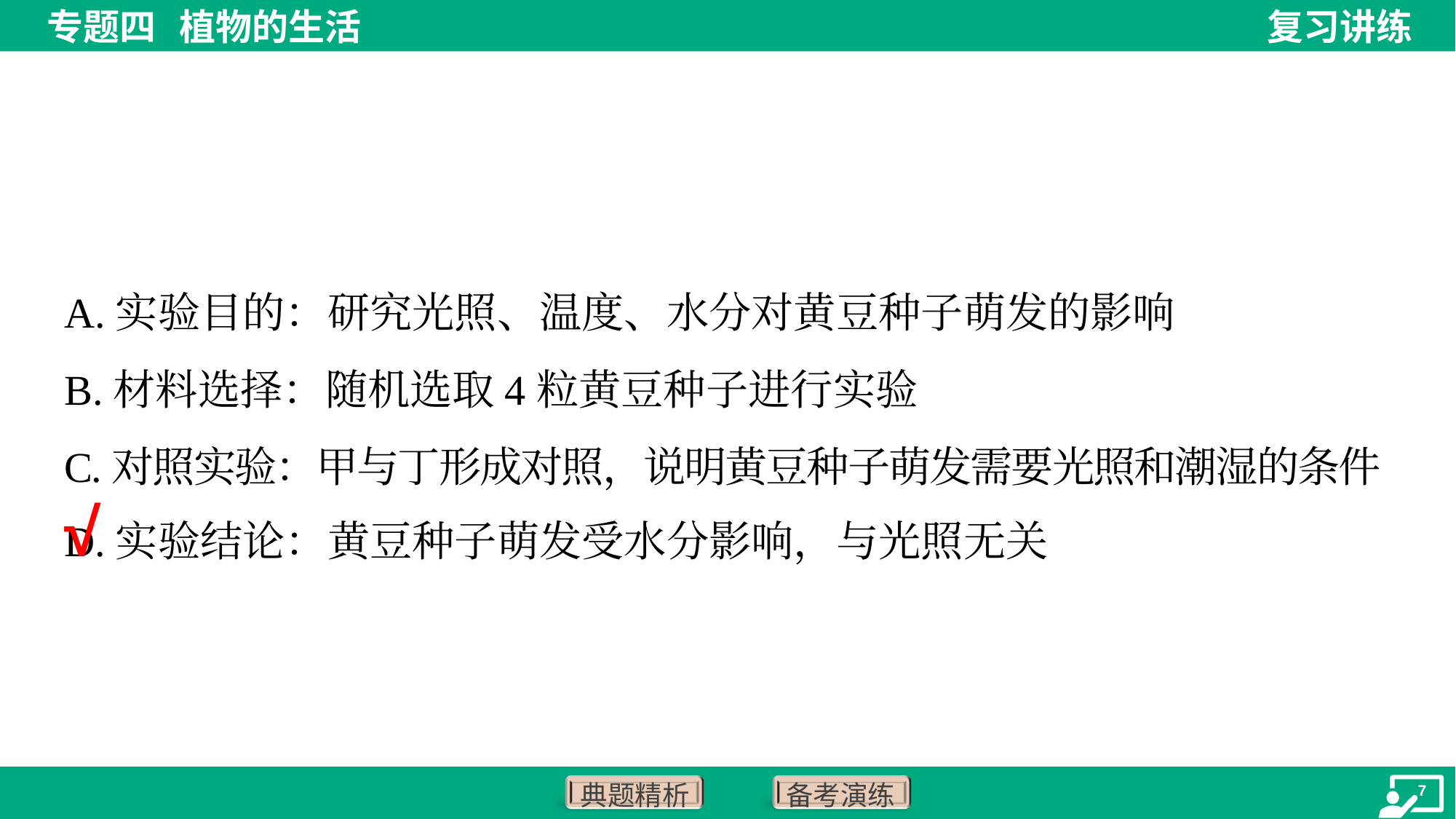

A.实验目的：研究光照、温度、水分对黄豆种子萌发的影响
B.材料选择：随机选取4粒黄豆种子进行实验
C.对照实验：甲与丁形成对照，说明黄豆种子萌发需要光照和潮湿的条件
D.实验结论：黄豆种子萌发受水分影响，与光照无关
√